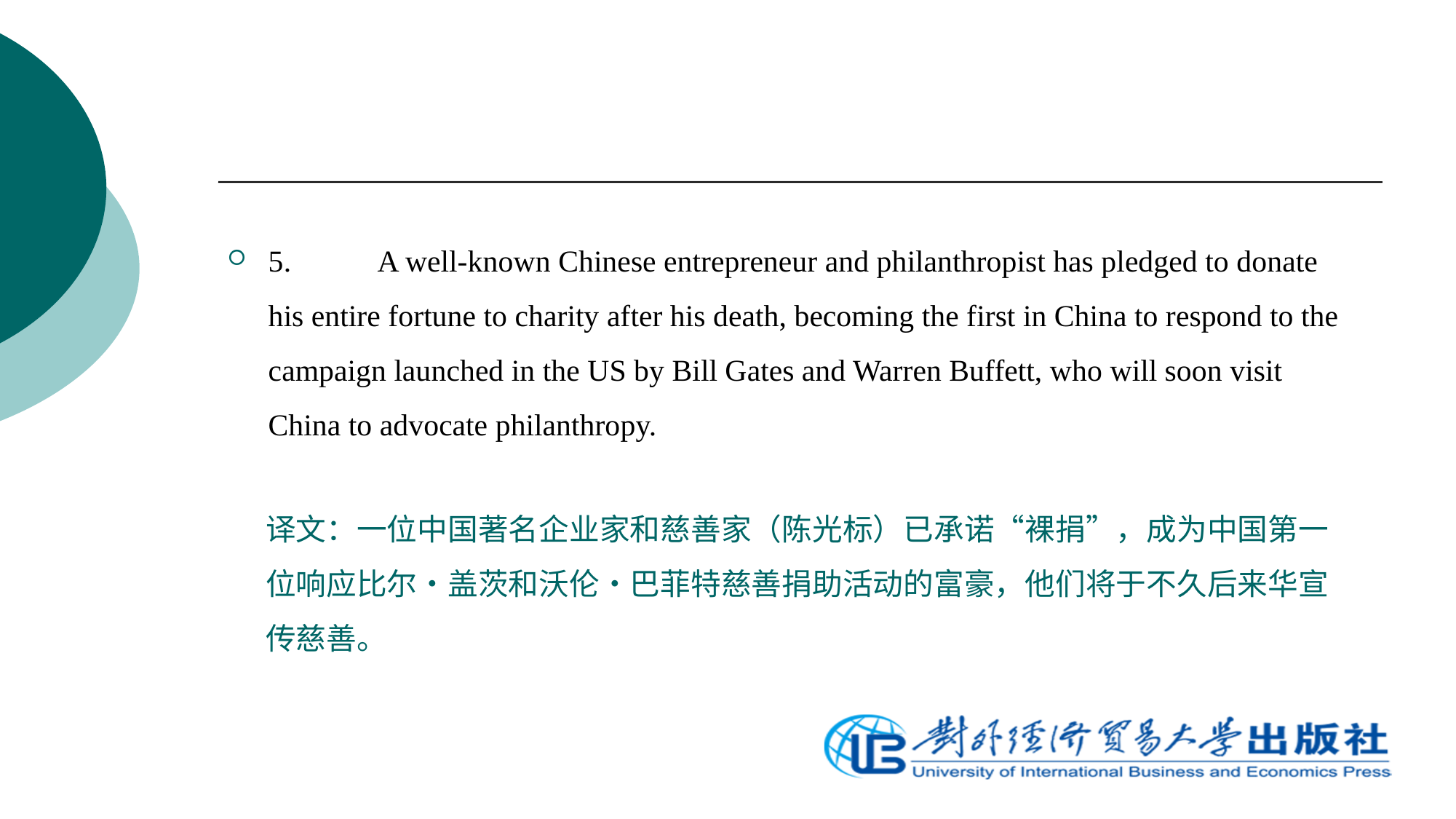

5.	A well-known Chinese entrepreneur and philanthropist has pledged to donate his entire fortune to charity after his death, becoming the first in China to respond to the campaign launched in the US by Bill Gates and Warren Buffett, who will soon visit China to advocate philanthropy.
译文：一位中国著名企业家和慈善家（陈光标）已承诺“裸捐”，成为中国第一位响应比尔•盖茨和沃伦•巴菲特慈善捐助活动的富豪，他们将于不久后来华宣传慈善。